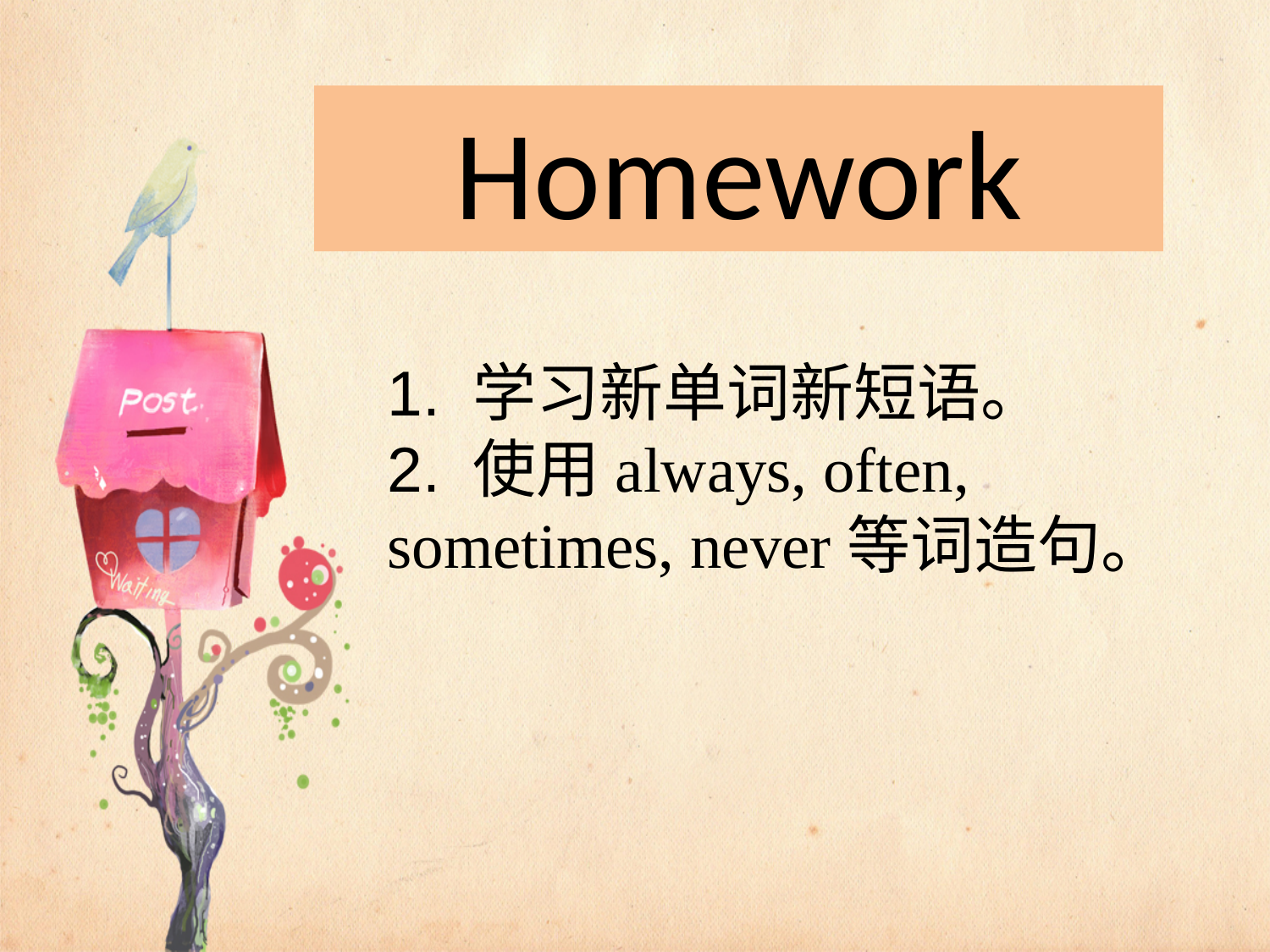

Homework
1. 学习新单词新短语。
2. 使用always, often, sometimes, never等词造句。